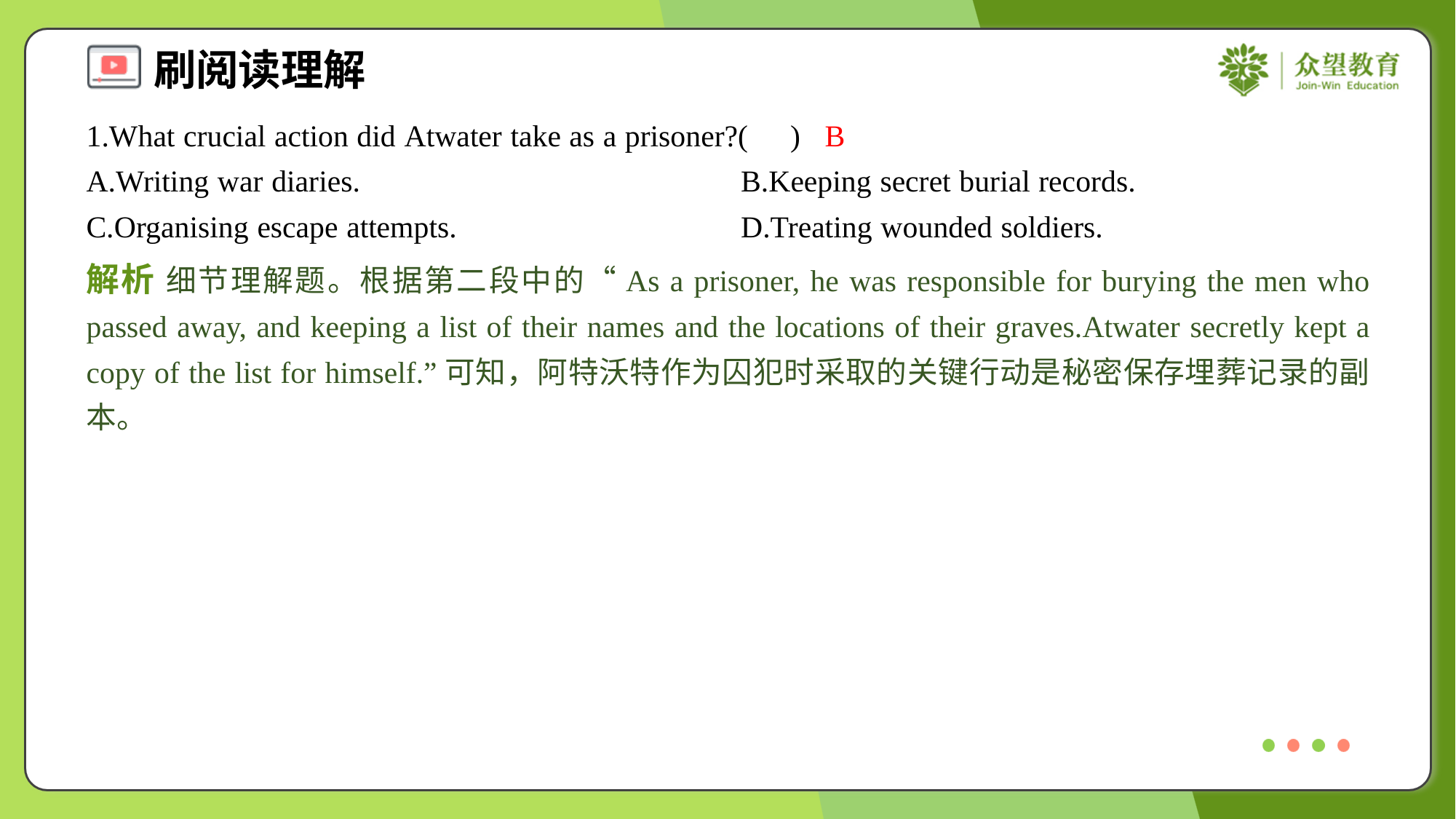

1.What crucial action did Atwater take as a prisoner?(     )
B
A.Writing war diaries.	B.Keeping secret burial records.
C.Organising escape attempts.	D.Treating wounded soldiers.
解析 细节理解题。根据第二段中的“As a prisoner, he was responsible for burying the men who passed away, and keeping a list of their names and the locations of their graves.Atwater secretly kept a copy of the list for himself.”可知，阿特沃特作为囚犯时采取的关键行动是秘密保存埋葬记录的副本。